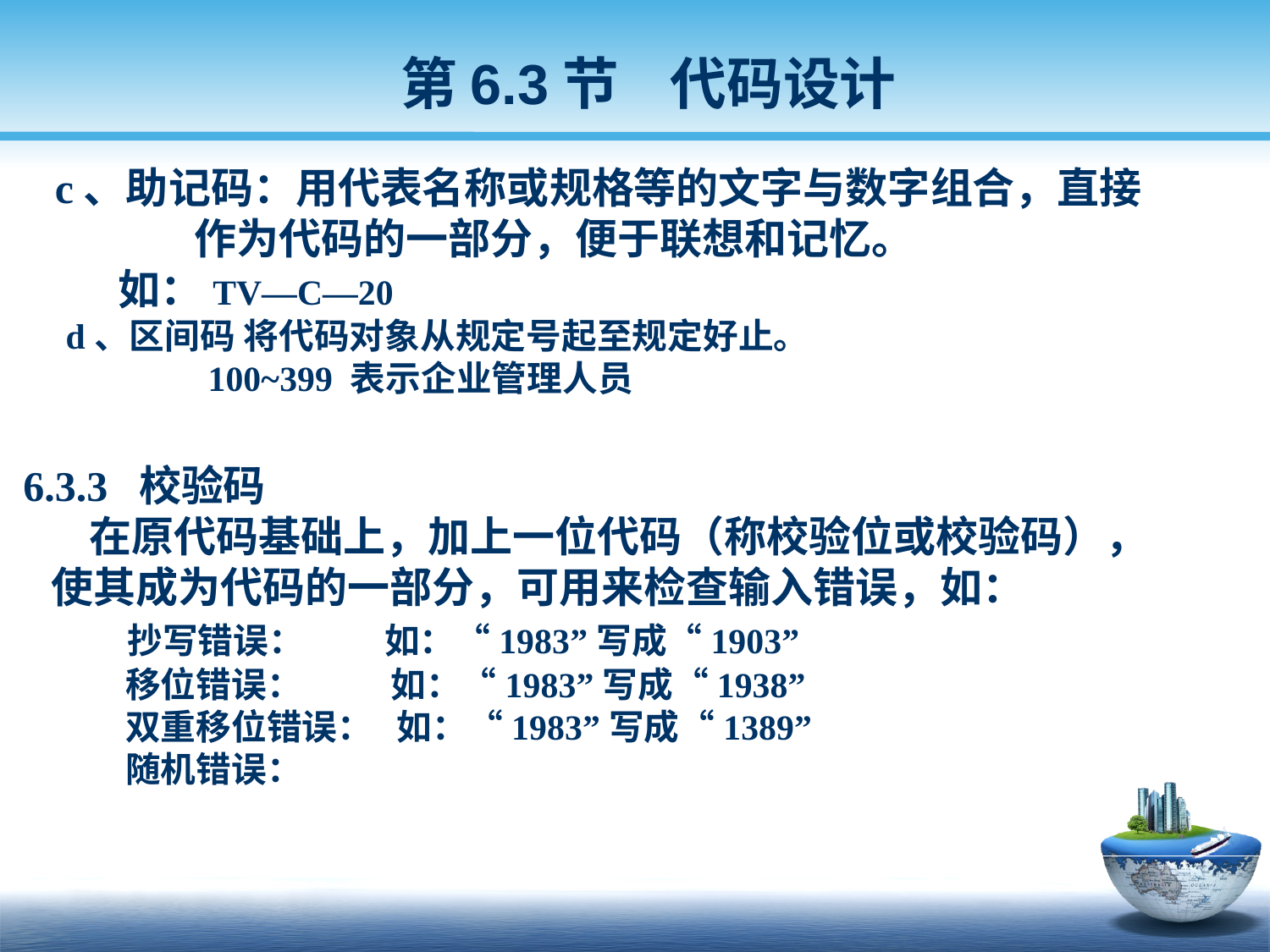

第6.3节    代码设计

    c、助记码：用代表名称或规格等的文字与数字组合，直接
                  作为代码的一部分，便于联想和记忆。
          如：TV—C—20
      d、区间码 将代码对象从规定号起至规定好止。
                      100~399 表示企业管理人员

 6.3.3  校验码
       在原代码基础上，加上一位代码（称校验位或校验码），
   使其成为代码的一部分，可用来检查输入错误，如：
           抄写错误：          如：“1983”写成“1903”
             移位错误：           如：“1983”写成“1938”
             双重移位错误：   如：“1983”写成“1389”
             随机错误：